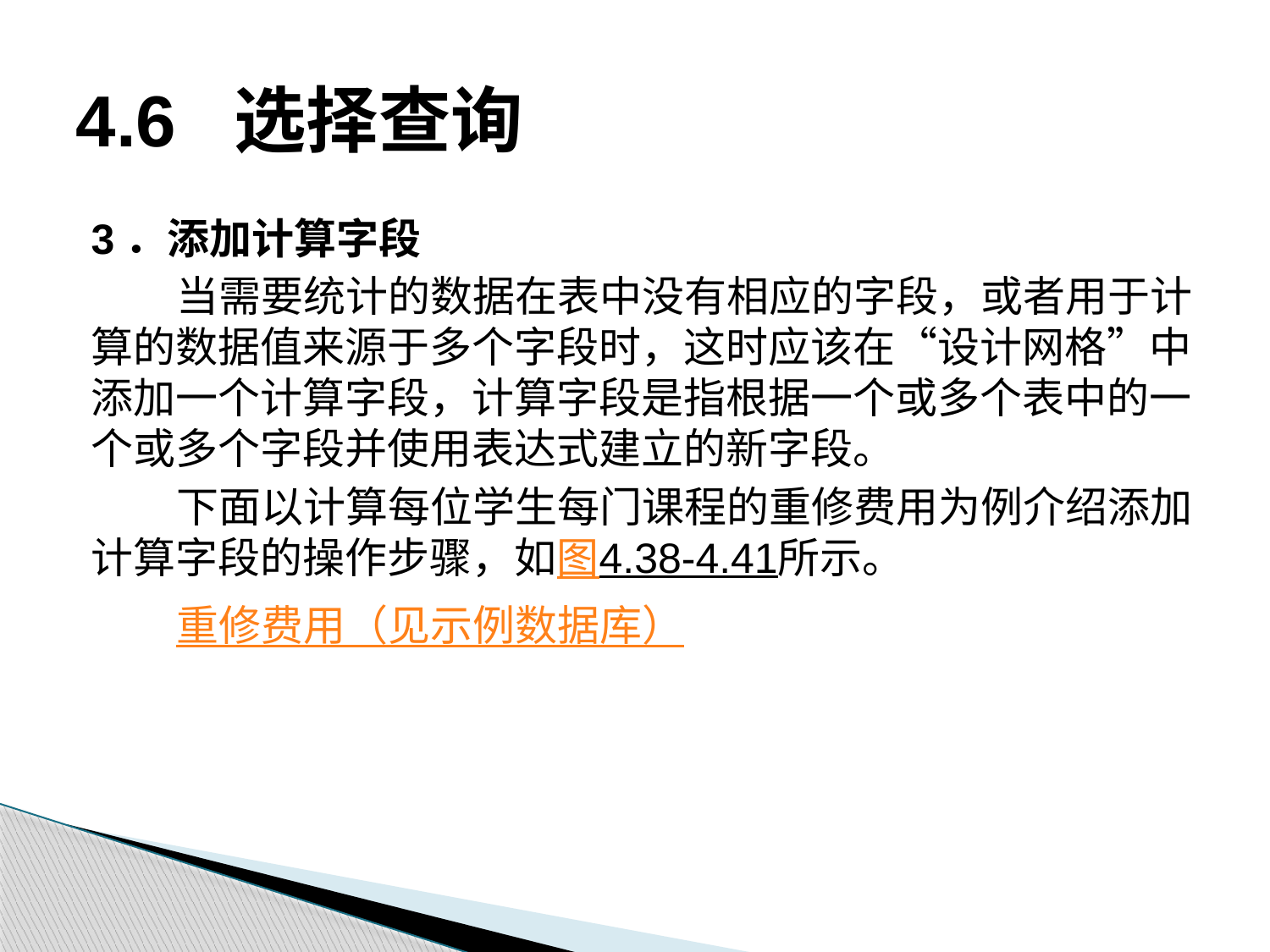

# 4.6  选择查询
3．添加计算字段
当需要统计的数据在表中没有相应的字段，或者用于计算的数据值来源于多个字段时，这时应该在“设计网格”中添加一个计算字段，计算字段是指根据一个或多个表中的一个或多个字段并使用表达式建立的新字段。
下面以计算每位学生每门课程的重修费用为例介绍添加计算字段的操作步骤，如图4.38-4.41所示。
重修费用（见示例数据库）